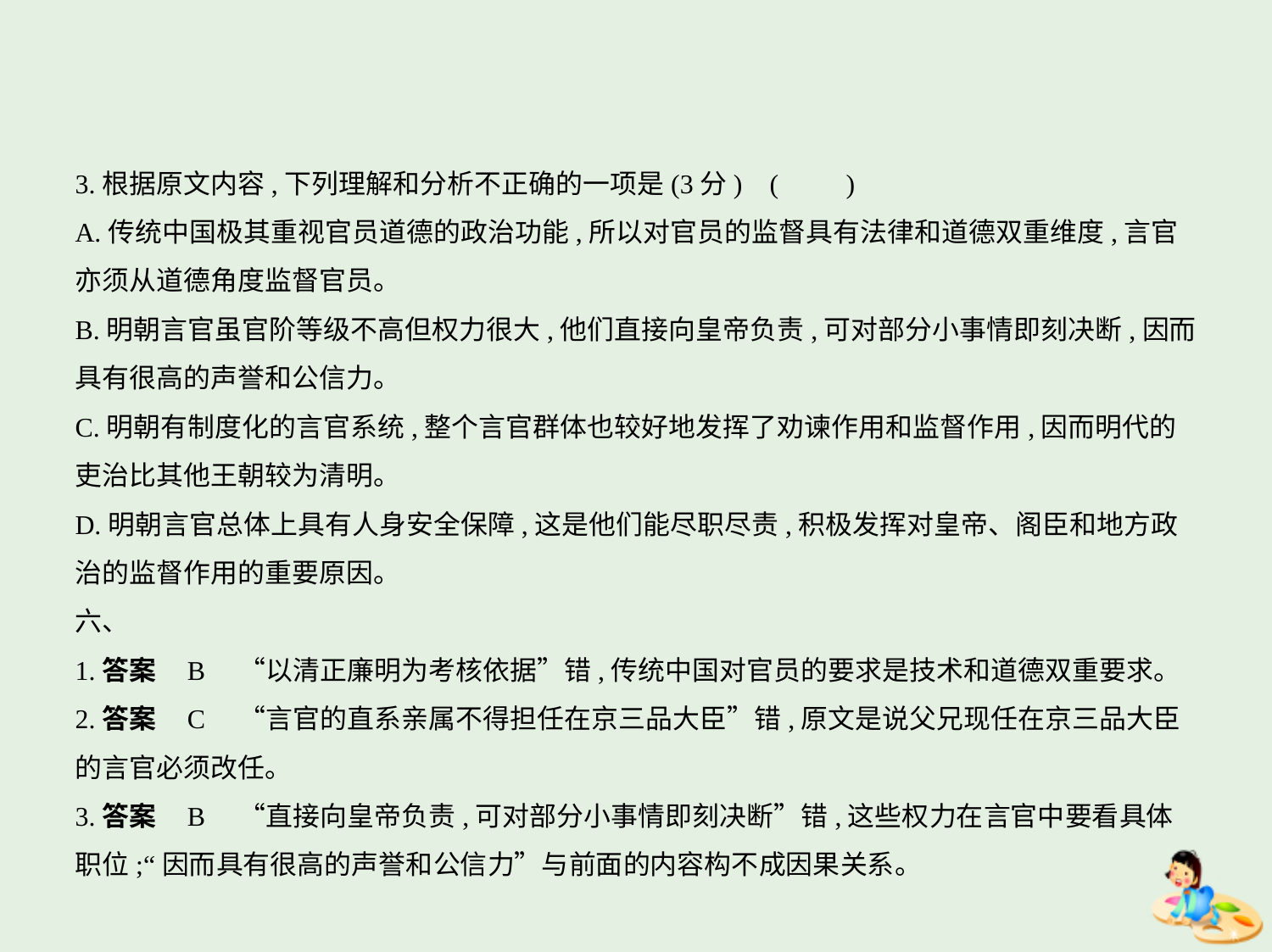

3.根据原文内容,下列理解和分析不正确的一项是(3分) (　　)
A.传统中国极其重视官员道德的政治功能,所以对官员的监督具有法律和道德双重维度,言官
亦须从道德角度监督官员。
B.明朝言官虽官阶等级不高但权力很大,他们直接向皇帝负责,可对部分小事情即刻决断,因而
具有很高的声誉和公信力。
C.明朝有制度化的言官系统,整个言官群体也较好地发挥了劝谏作用和监督作用,因而明代的
吏治比其他王朝较为清明。
D.明朝言官总体上具有人身安全保障,这是他们能尽职尽责,积极发挥对皇帝、阁臣和地方政
治的监督作用的重要原因。
六、
1.答案    B　“以清正廉明为考核依据”错,传统中国对官员的要求是技术和道德双重要求。
2.答案    C　“言官的直系亲属不得担任在京三品大臣”错,原文是说父兄现任在京三品大臣
的言官必须改任。
3.答案    B　“直接向皇帝负责,可对部分小事情即刻决断”错,这些权力在言官中要看具体
职位;“因而具有很高的声誉和公信力”与前面的内容构不成因果关系。